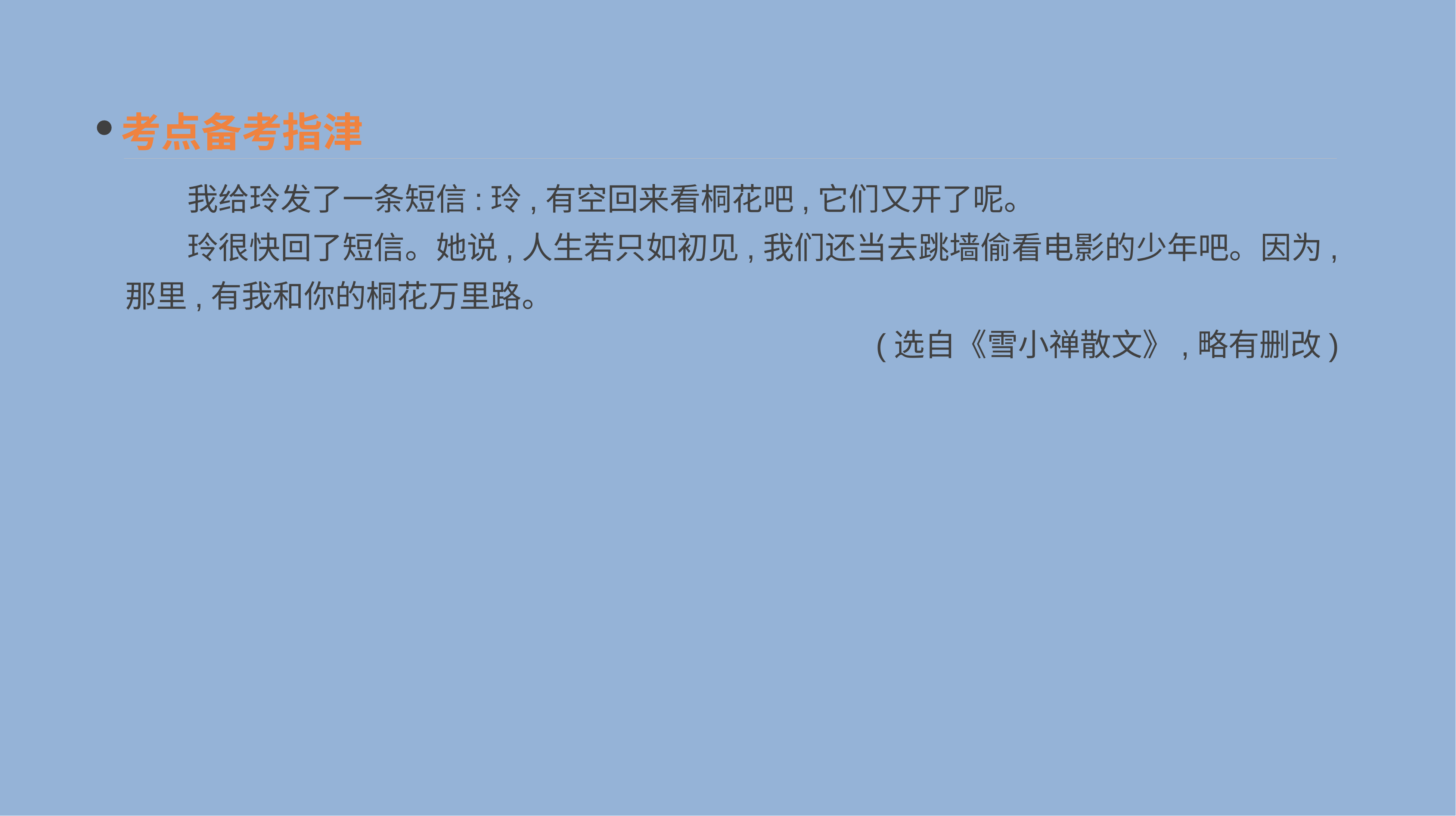

考点备考指津

　　我给玲发了一条短信:玲,有空回来看桐花吧,它们又开了呢。
　　玲很快回了短信。她说,人生若只如初见,我们还当去跳墙偷看电影的少年吧。因为,那里,有我和你的桐花万里路。
(选自《雪小禅散文》,略有删改)